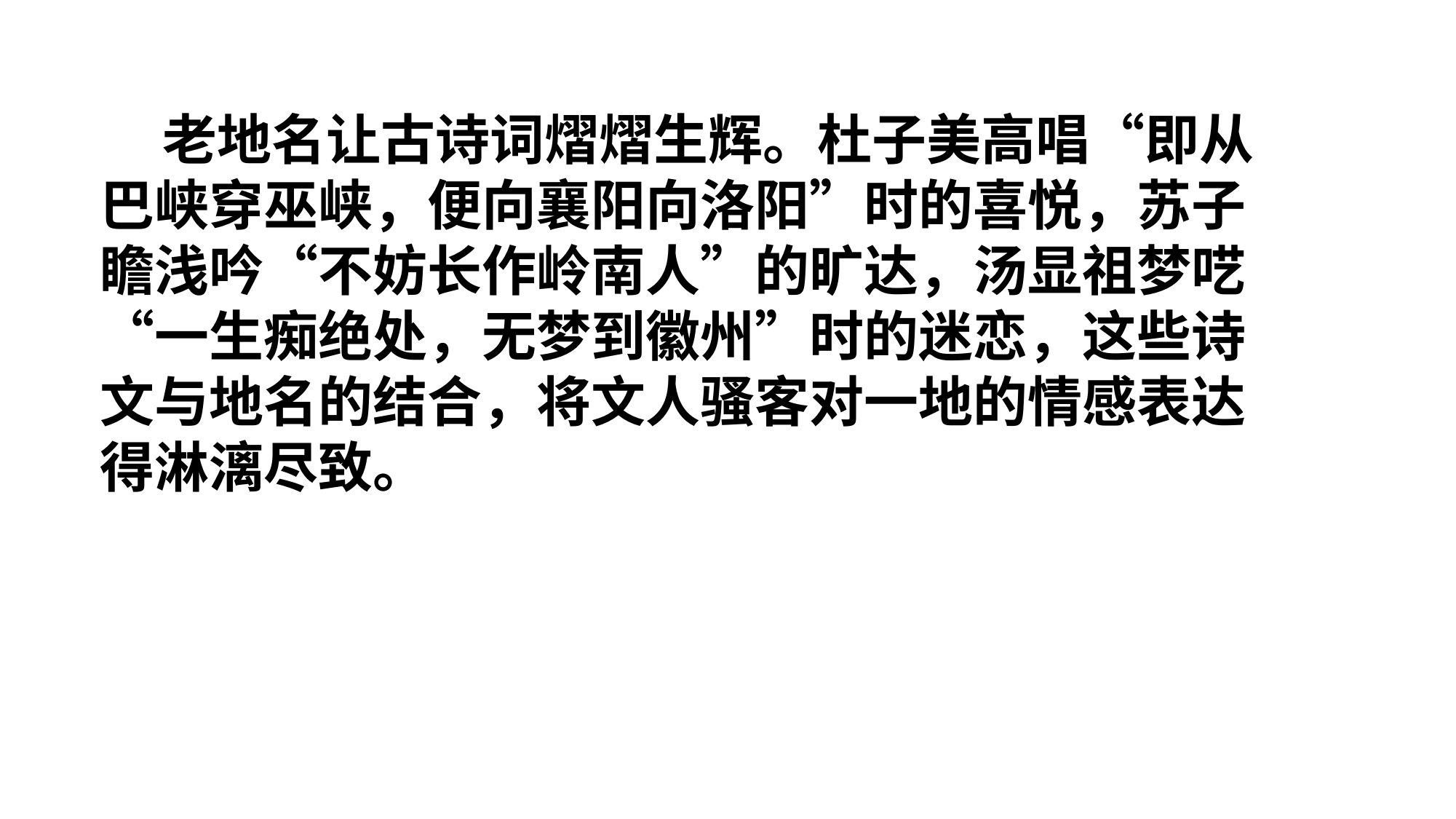

老地名让古诗词熠熠生辉。杜子美高唱“即从巴峡穿巫峡，便向襄阳向洛阳”时的喜悦，苏子瞻浅吟“不妨长作岭南人”的旷达，汤显祖梦呓“一生痴绝处，无梦到徽州”时的迷恋，这些诗文与地名的结合，将文人骚客对一地的情感表达得淋漓尽致。